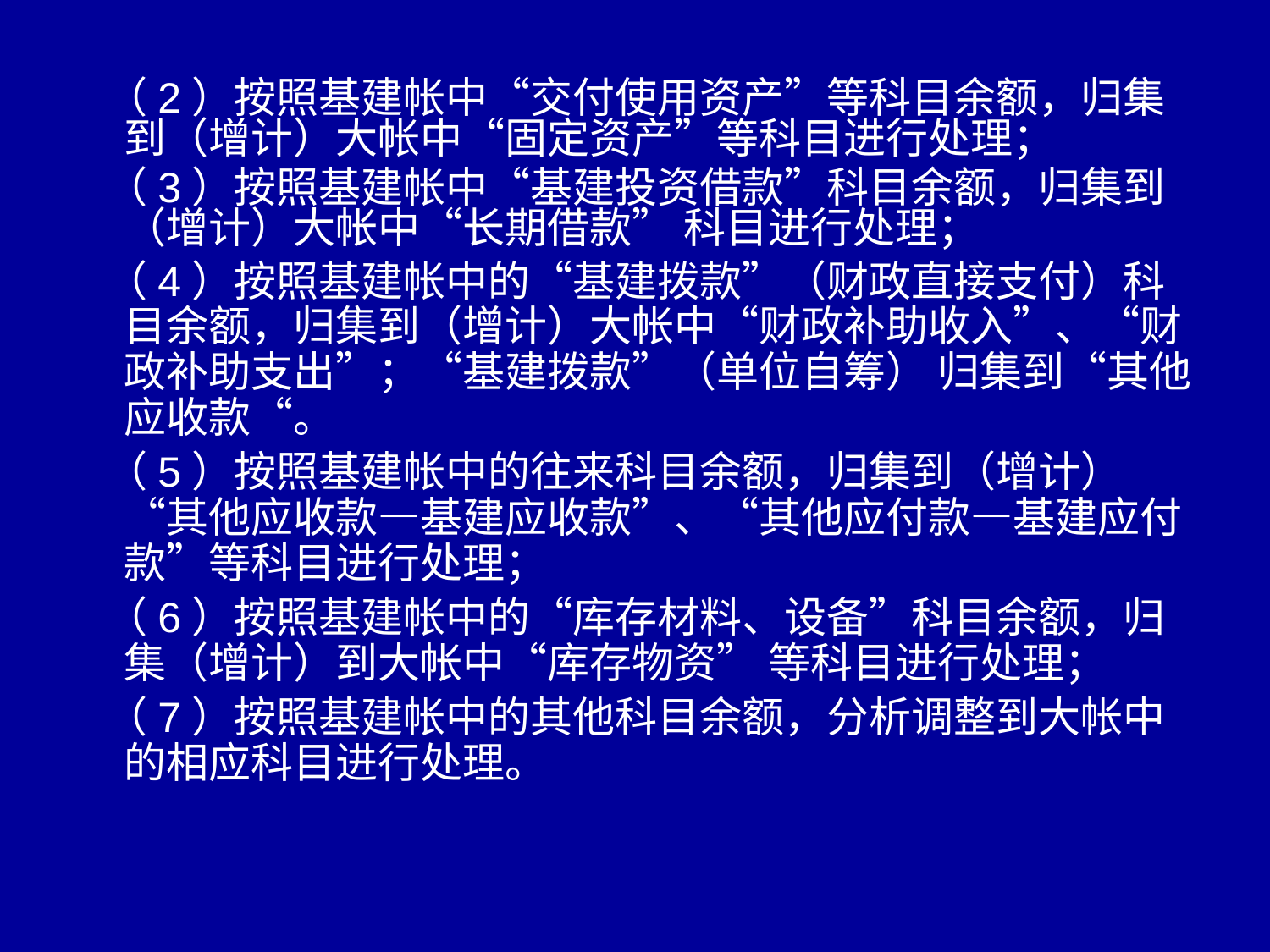

（2）按照基建帐中“交付使用资产”等科目余额，归集到（增计）大帐中“固定资产”等科目进行处理；
  （3）按照基建帐中“基建投资借款”科目余额，归集到（增计）大帐中“长期借款” 科目进行处理；
  （4）按照基建帐中的“基建拨款”（财政直接支付）科目余额，归集到（增计）大帐中“财政补助收入”、“财政补助支出”；“基建拨款”（单位自筹） 归集到“其他应收款“。
  （5）按照基建帐中的往来科目余额，归集到（增计）“其他应收款—基建应收款”、“其他应付款—基建应付款”等科目进行处理；
  （6）按照基建帐中的“库存材料、设备”科目余额，归集（增计）到大帐中“库存物资” 等科目进行处理；
  （7）按照基建帐中的其他科目余额，分析调整到大帐中的相应科目进行处理。